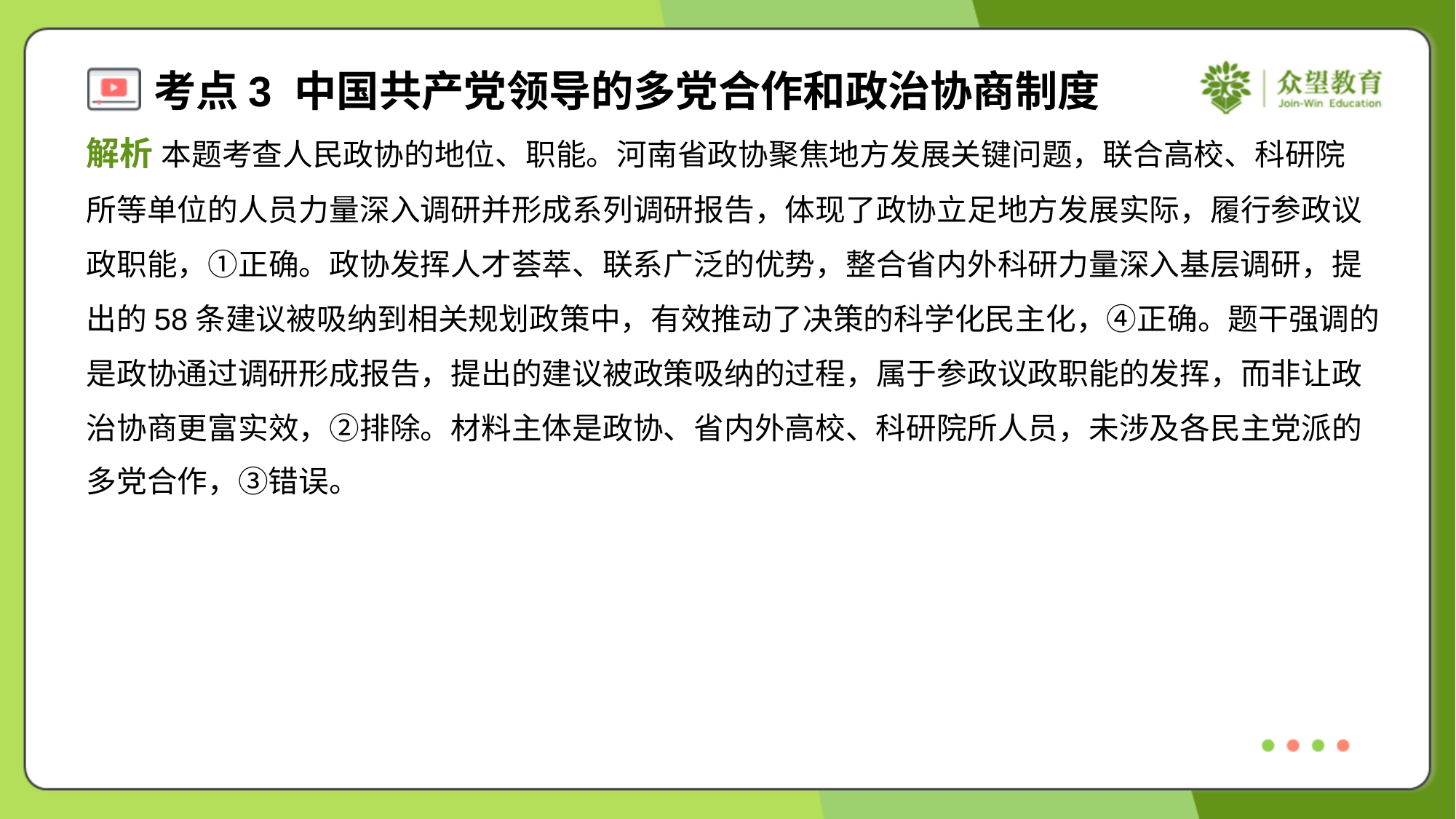

解析 本题考查人民政协的地位、职能。河南省政协聚焦地方发展关键问题，联合高校、科研院
所等单位的人员力量深入调研并形成系列调研报告，体现了政协立足地方发展实际，履行参政议
政职能，①正确。政协发挥人才荟萃、联系广泛的优势，整合省内外科研力量深入基层调研，提
出的58条建议被吸纳到相关规划政策中，有效推动了决策的科学化民主化，④正确。题干强调的
是政协通过调研形成报告，提出的建议被政策吸纳的过程，属于参政议政职能的发挥，而非让政
治协商更富实效，②排除。材料主体是政协、省内外高校、科研院所人员，未涉及各民主党派的
多党合作，③错误。